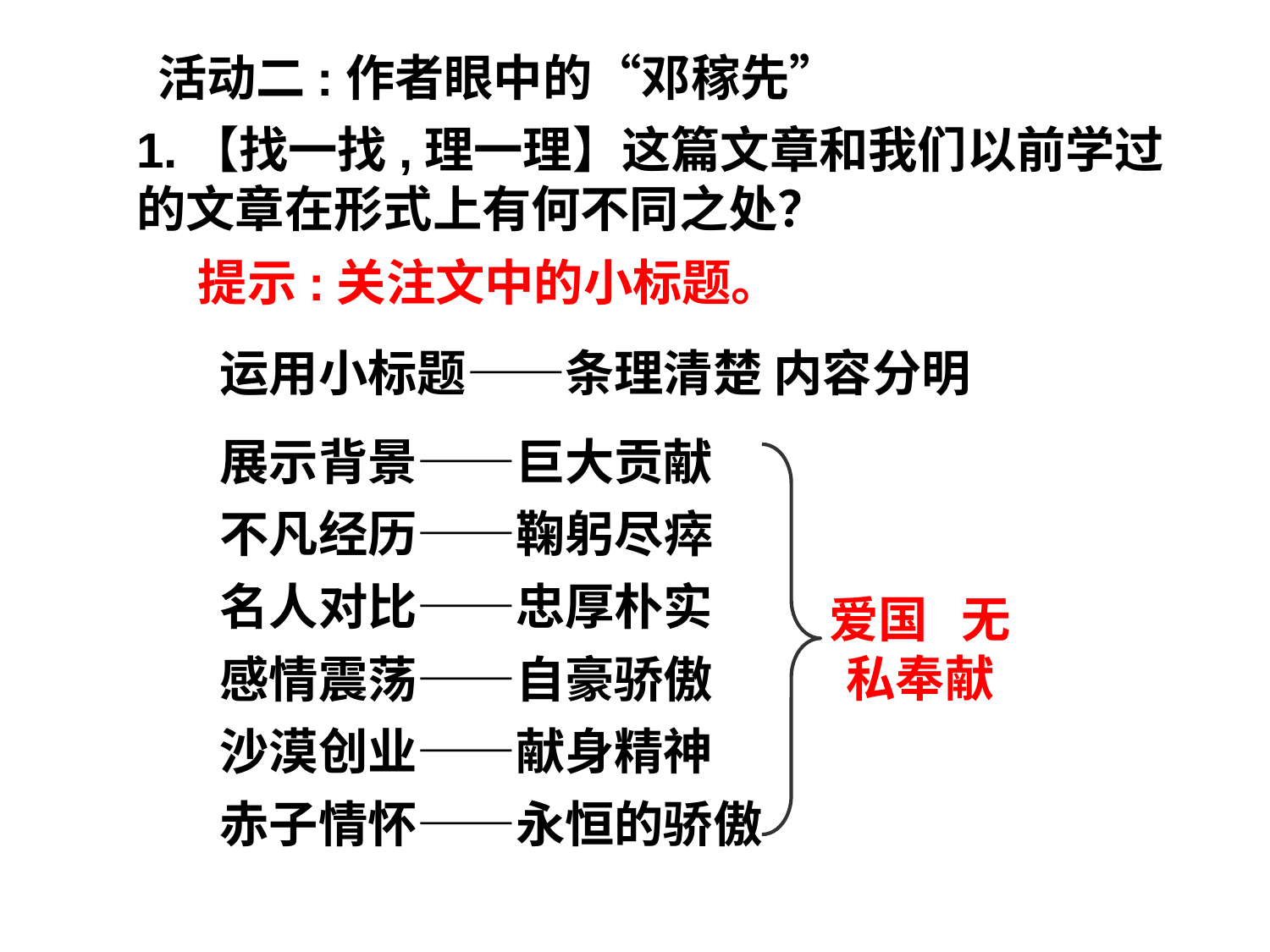

活动二:作者眼中的“邓稼先”
1.【找一找,理一理】这篇文章和我们以前学过的文章在形式上有何不同之处？
提示:关注文中的小标题。
运用小标题——条理清楚 内容分明
展示背景——巨大贡献

不凡经历——鞠躬尽瘁
名人对比——忠厚朴实
爱国   无私奉献
感情震荡——自豪骄傲
沙漠创业——献身精神
赤子情怀——永恒的骄傲